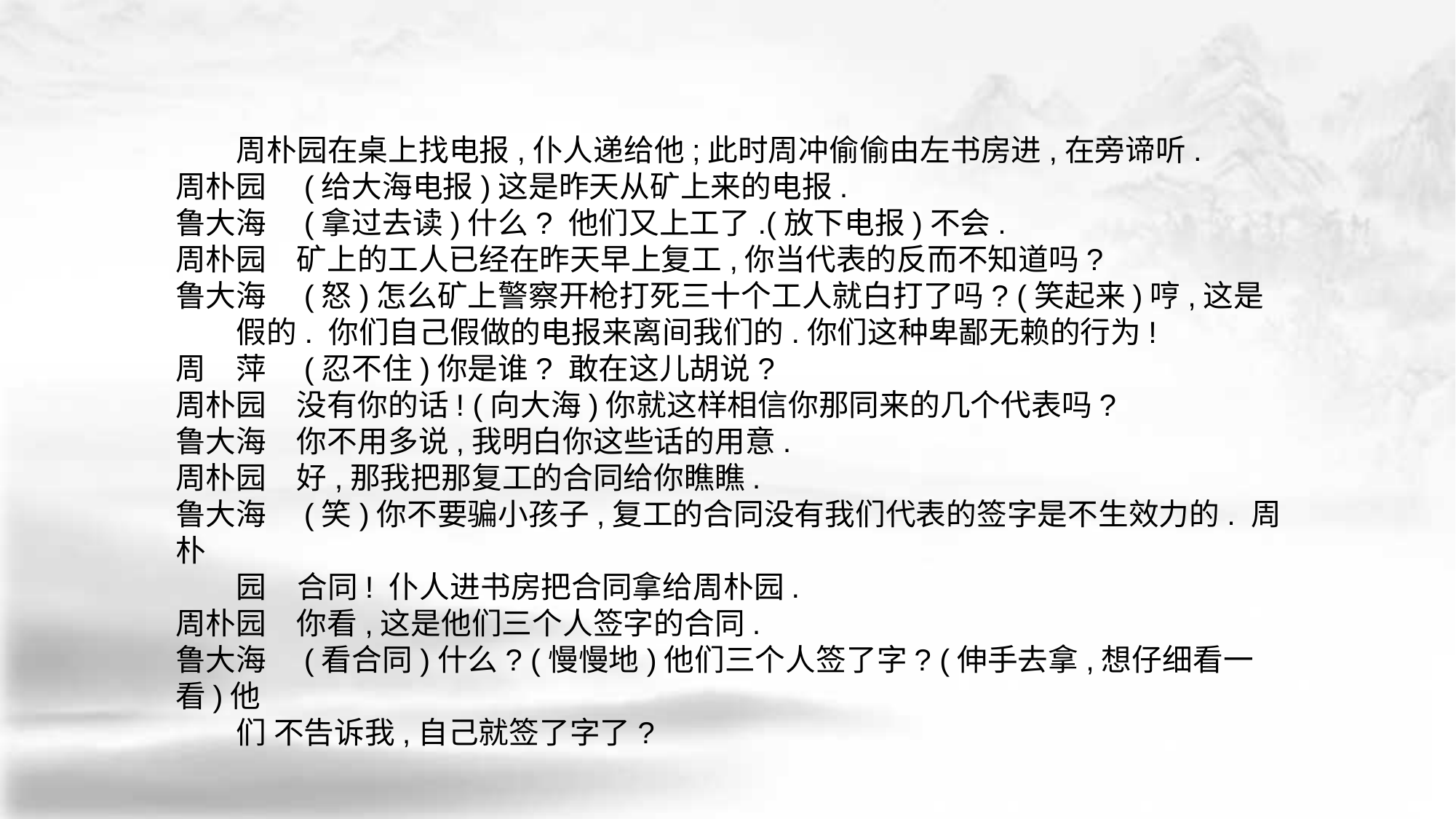

周朴园在桌上找电报,仆人递给他;此时周冲偷偷由左书房进,在旁谛听.
周朴园　(给大海电报)这是昨天从矿上来的电报.
鲁大海　(拿过去读)什么? 他们又上工了.(放下电报)不会.
周朴园　矿上的工人已经在昨天早上复工,你当代表的反而不知道吗?
鲁大海　(怒)怎么矿上警察开枪打死三十个工人就白打了吗? (笑起来)哼,这是
        假的. 你们自己假做的电报来离间我们的.你们这种卑鄙无赖的行为!
周　萍　(忍不住)你是谁? 敢在这儿胡说?
周朴园　没有你的话! (向大海)你就这样相信你那同来的几个代表吗?
鲁大海　你不用多说,我明白你这些话的用意.
周朴园　好,那我把那复工的合同给你瞧瞧.
鲁大海　(笑)你不要骗小孩子,复工的合同没有我们代表的签字是不生效力的. 周朴
        园　合同! 仆人进书房把合同拿给周朴园.
周朴园　你看,这是他们三个人签字的合同.
鲁大海　(看合同)什么? (慢慢地)他们三个人签了字? (伸手去拿,想仔细看一看)他
        们 不告诉我,自己就签了字了?